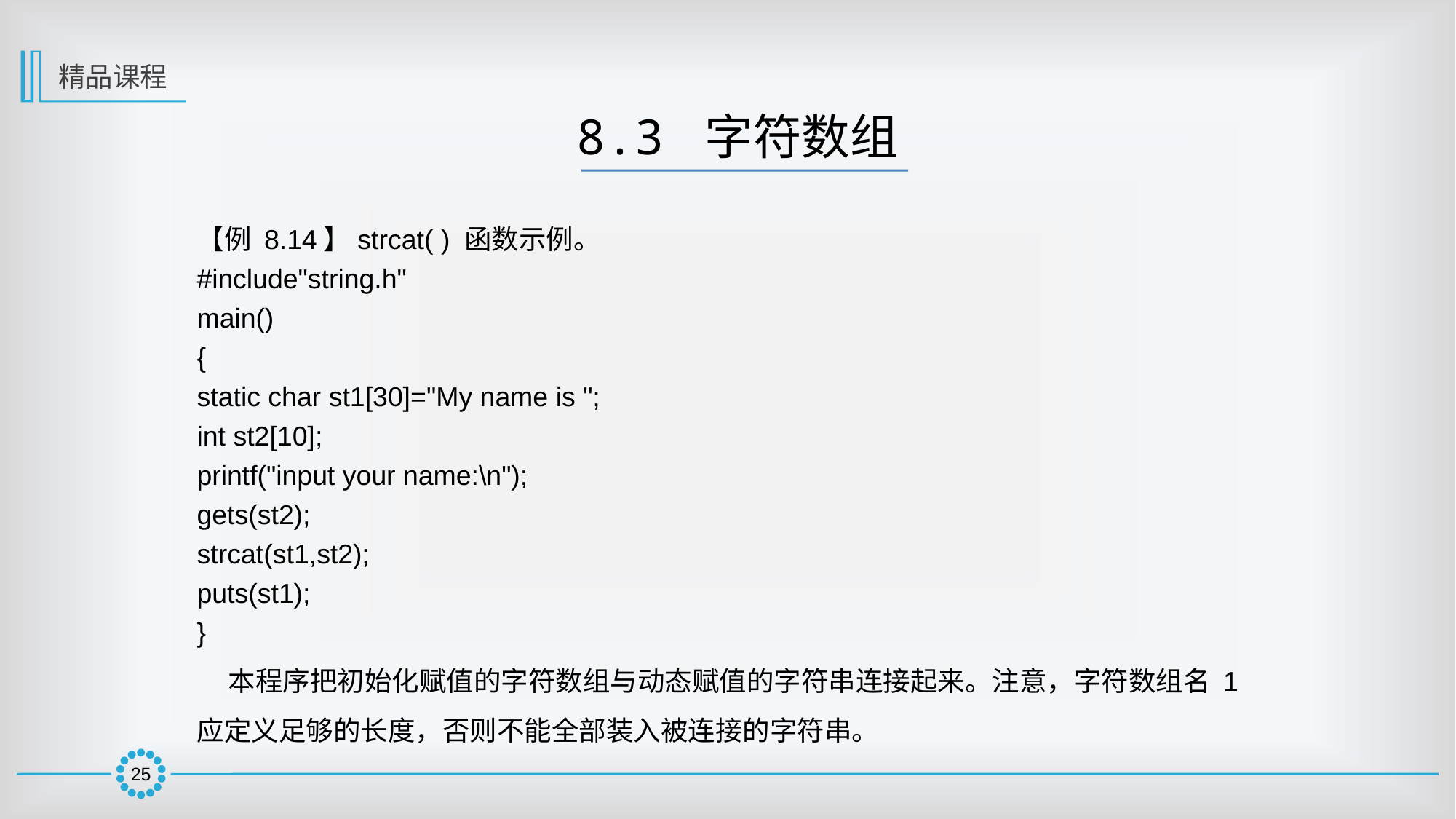

精品课程
8.3 字符数组

【例 8.14】strcat( ) 函数示例。
#include"string.h"
main()
{
static char st1[30]="My name is ";
int st2[10];
printf("input your name:\n");
gets(st2);
strcat(st1,st2);
puts(st1);
}
    本程序把初始化赋值的字符数组与动态赋值的字符串连接起来。注意，字符数组名 1
应定义足够的长度，否则不能全部装入被连接的字符串。

25